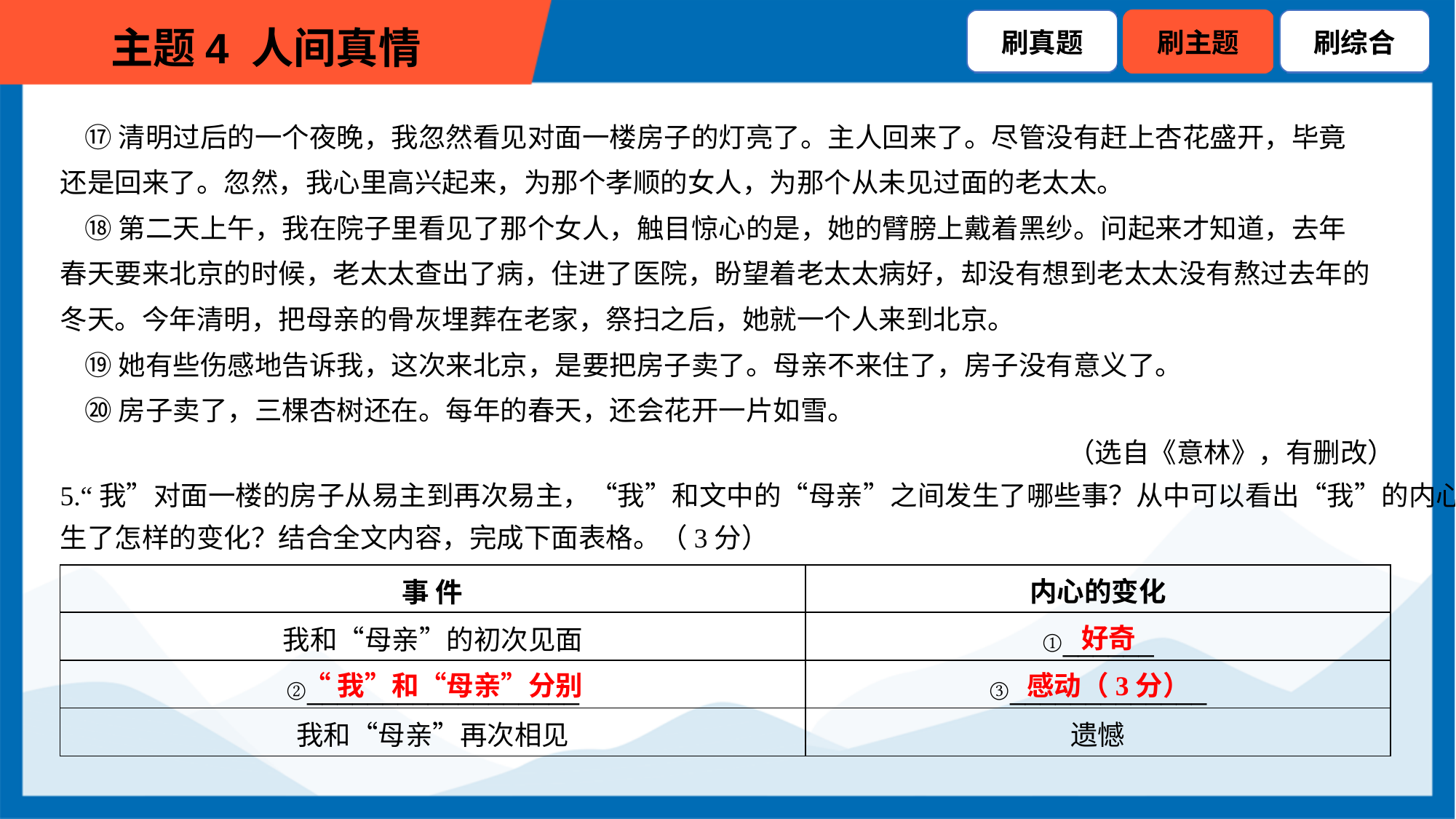

⑰清明过后的一个夜晚，我忽然看见对面一楼房子的灯亮了。主人回来了。尽管没有赶上杏花盛开，毕竟
还是回来了。忽然，我心里高兴起来，为那个孝顺的女人，为那个从未见过面的老太太。
    ⑱第二天上午，我在院子里看见了那个女人，触目惊心的是，她的臂膀上戴着黑纱。问起来才知道，去年
春天要来北京的时候，老太太查出了病，住进了医院，盼望着老太太病好，却没有想到老太太没有熬过去年的
冬天。今年清明，把母亲的骨灰埋葬在老家，祭扫之后，她就一个人来到北京。
    ⑲她有些伤感地告诉我，这次来北京，是要把房子卖了。母亲不来住了，房子没有意义了。
    ⑳房子卖了，三棵杏树还在。每年的春天，还会花开一片如雪。
（选自《意林》，有删改）
5.“我”对面一楼的房子从易主到再次易主，“我”和文中的“母亲”之间发生了哪些事？从中可以看出“我”的内心发
生了怎样的变化？结合全文内容，完成下面表格。（3分）
| 事 件 | 内心的变化 |
| --- | --- |
| 我和“母亲”的初次见面 | ①\_\_\_\_\_\_ |
| ②\_\_\_\_\_\_\_\_\_\_\_\_\_\_\_\_\_\_ | ③\_\_\_\_\_\_\_\_\_\_\_\_\_ |
| 我和“母亲”再次相见 | 遗憾 |
好奇
“我”和“母亲”分别
感动（3分）